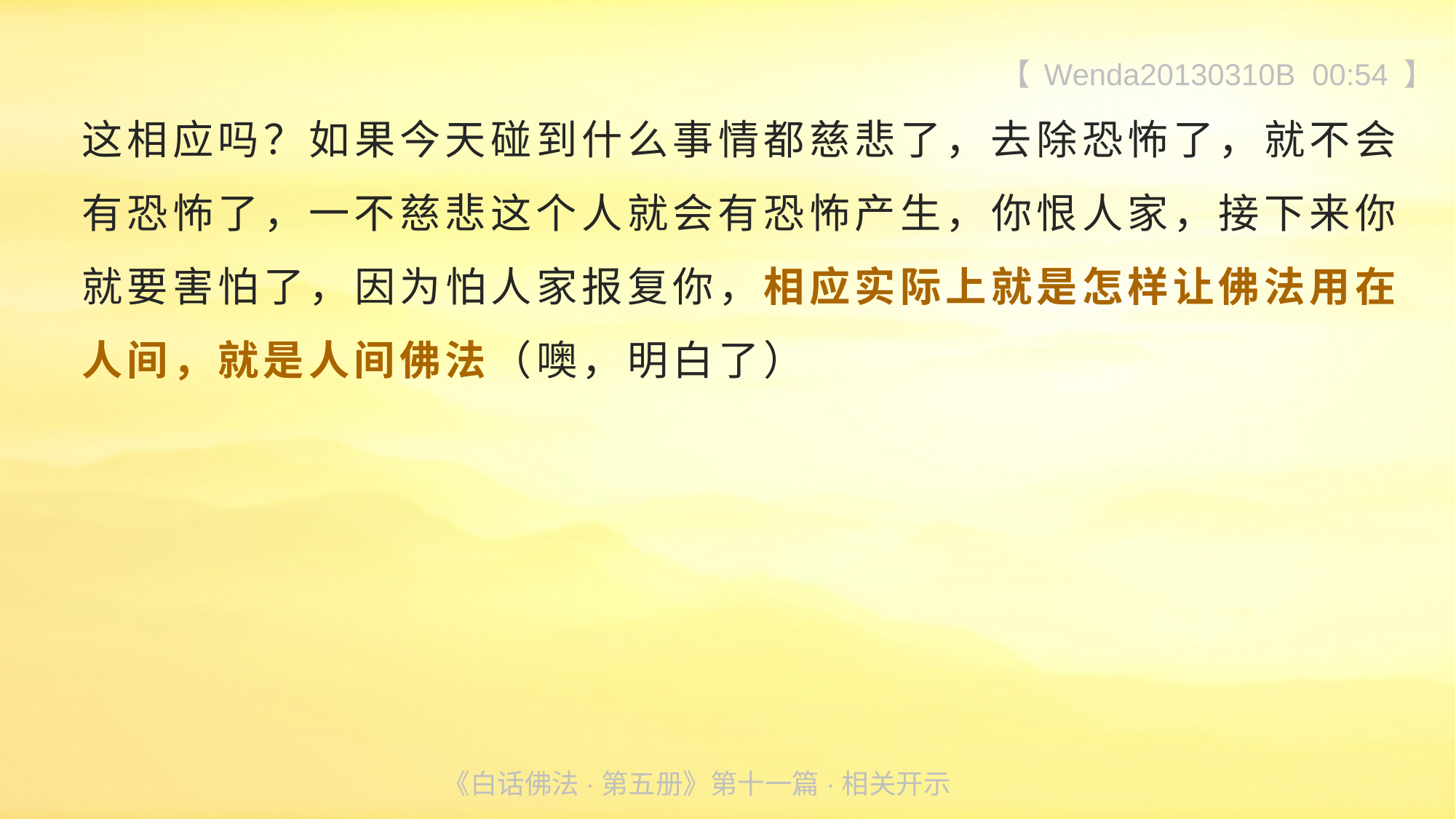

【 Wenda20130310B  00:54 】
这相应吗？如果今天碰到什么事情都慈悲了，去除恐怖了，就不会有恐怖了，一不慈悲这个人就会有恐怖产生，你恨人家，接下来你就要害怕了，因为怕人家报复你，相应实际上就是怎样让佛法用在人间，就是人间佛法（噢，明白了）

《白话佛法·第五册》第十一篇·相关开示